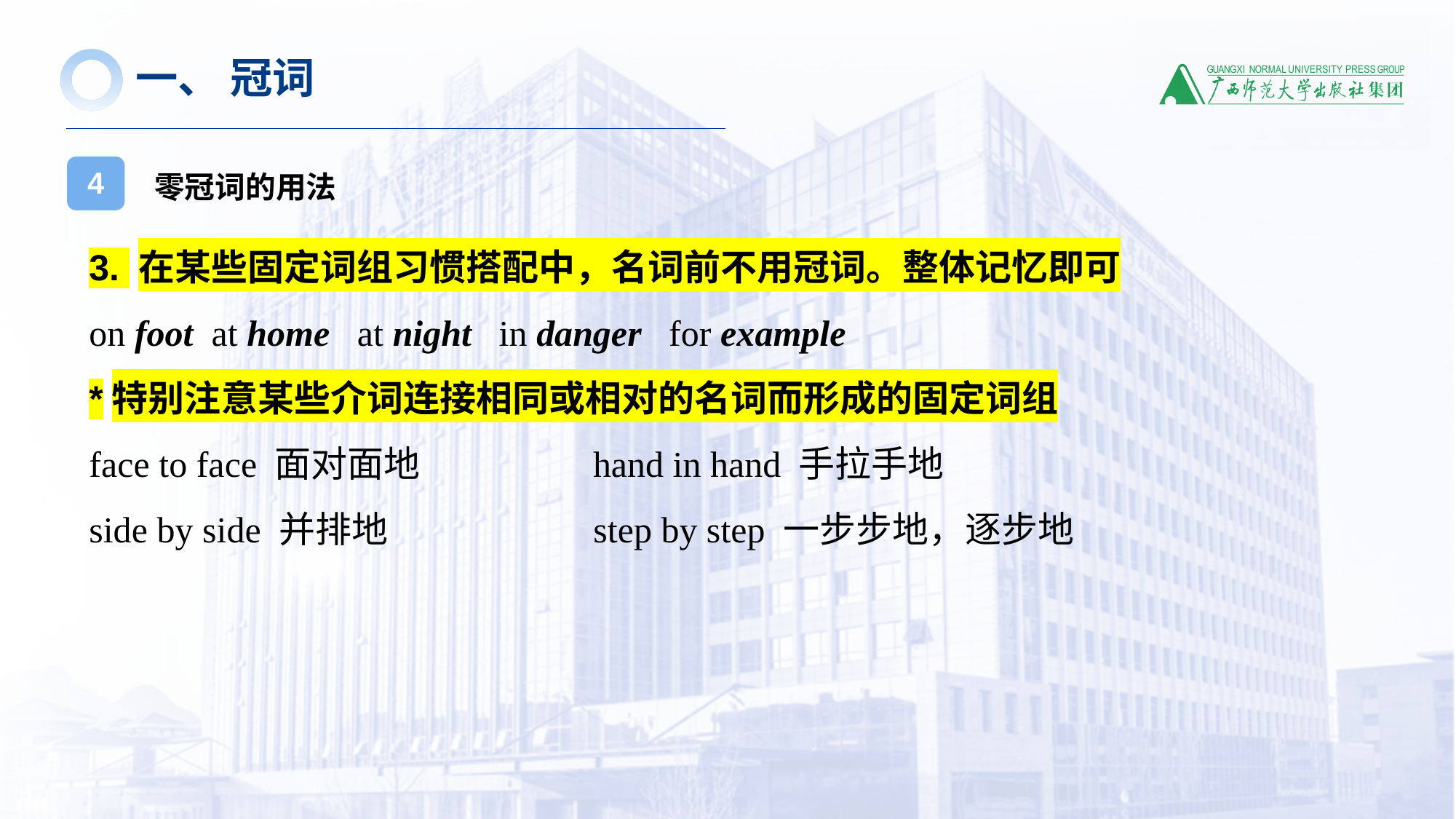

一、 冠词

零冠词的用法
4

3. 在某些固定词组习惯搭配中，名词前不用冠词。整体记忆即可
on foot  at home   at night   in danger   for example
*特别注意某些介词连接相同或相对的名词而形成的固定词组
face to face 面对面地                    hand in hand 手拉手地
side by side 并排地                        step by step 一步步地，逐步地